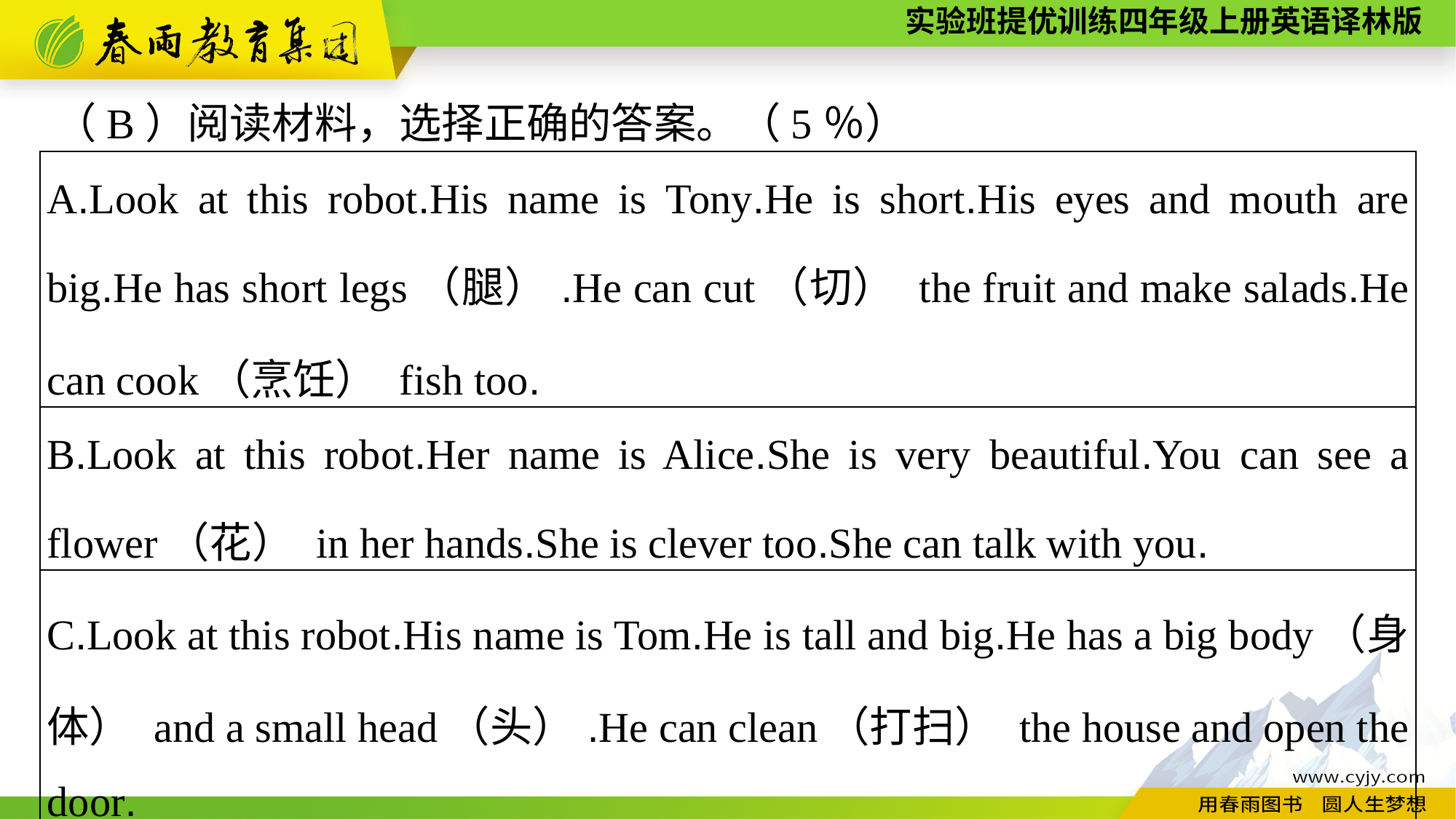

（B）阅读材料，选择正确的答案。（5％）
| A.Look at this robot.His name is Tony.He is short.His eyes and mouth are big.He has short legs（腿）.He can cut（切） the fruit and make salads.He can cook（烹饪） fish too. |
| --- |
| B.Look at this robot.Her name is Alice.She is very beautiful.You can see a flower（花） in her hands.She is clever too.She can talk with you. |
| C.Look at this robot.His name is Tom.He is tall and big.He has a big body（身体） and a small head（头）.He can clean（打扫） the house and open the door. |